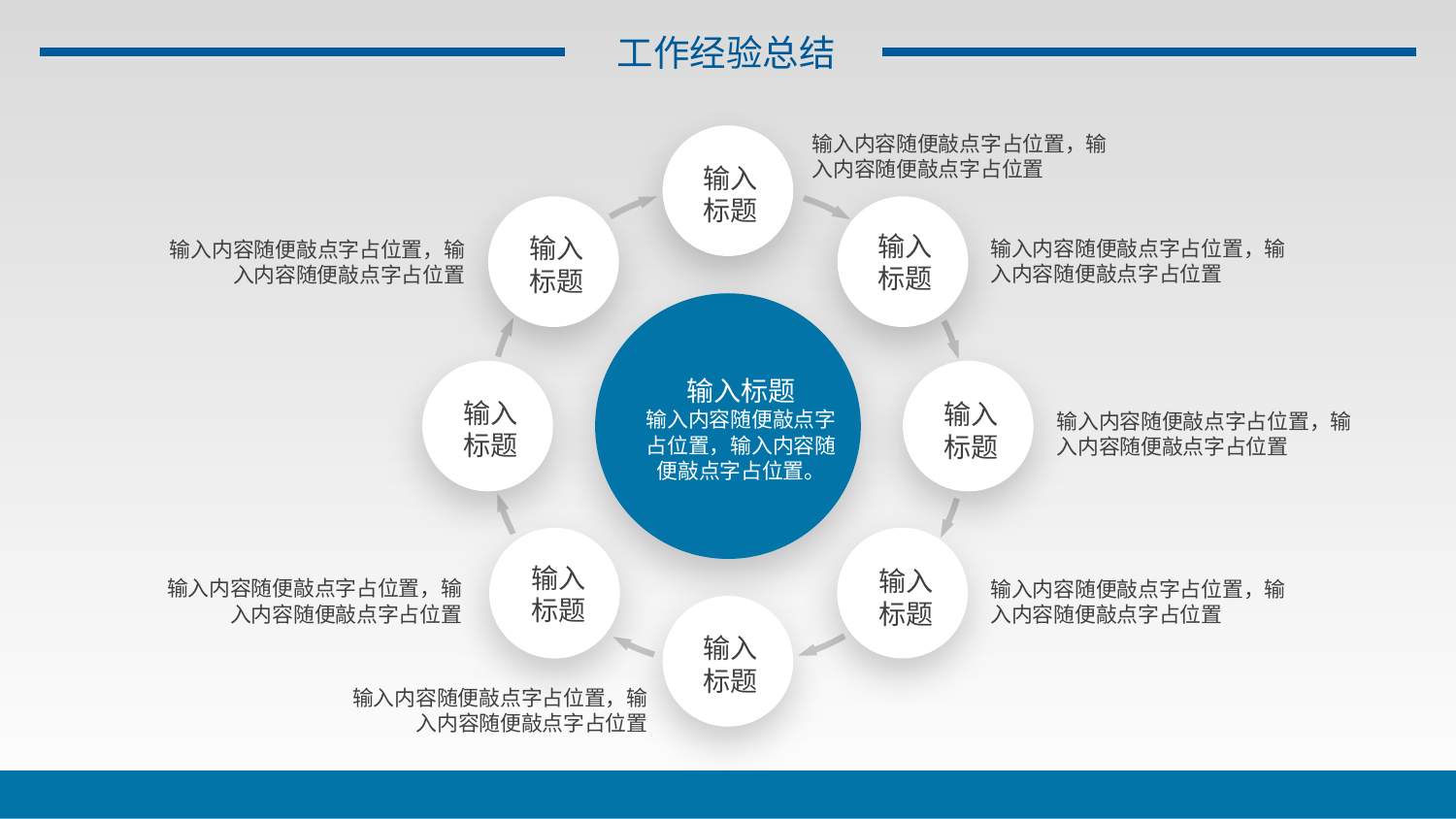

工作经验总结
输入内容随便敲点字占位置，输入内容随便敲点字占位置

输入
标题

输入
标题
输入
标题
输入内容随便敲点字占位置，输入内容随便敲点字占位置
输入内容随便敲点字占位置，输入内容随便敲点字占位置

输入标题
输入内容随便敲点字占位置，输入内容随便敲点字占位置。
输入
标题
输入
标题
输入内容随便敲点字占位置，输入内容随便敲点字占位置

输入
标题
输入
标题
输入内容随便敲点字占位置，输入内容随便敲点字占位置
输入内容随便敲点字占位置，输入内容随便敲点字占位置

输入
标题
输入内容随便敲点字占位置，输入内容随便敲点字占位置